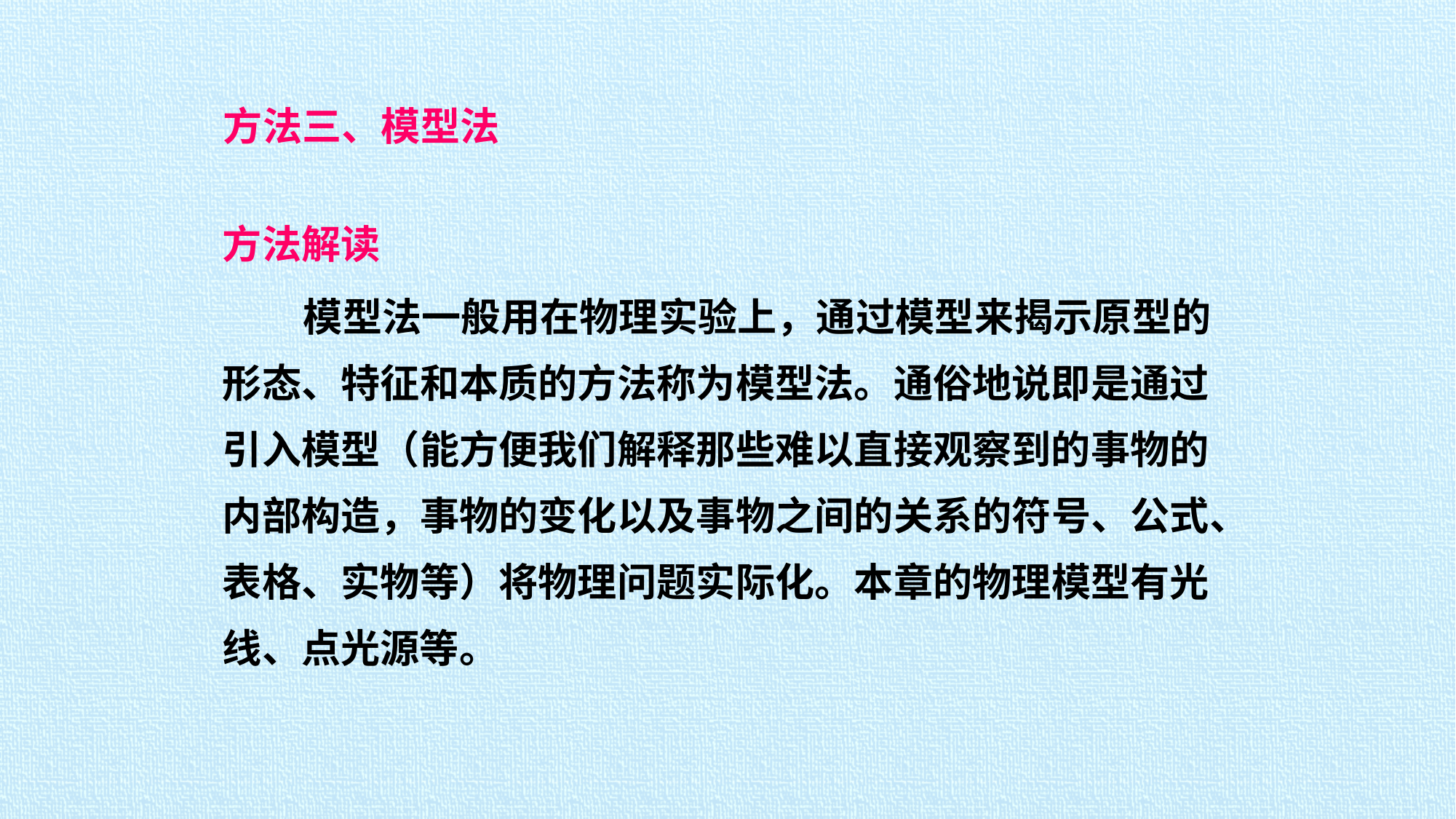

方法三、模型法
方法解读
        模型法一般用在物理实验上，通过模型来揭示原型的形态、特征和本质的方法称为模型法。通俗地说即是通过引入模型（能方便我们解释那些难以直接观察到的事物的内部构造，事物的变化以及事物之间的关系的符号、公式、表格、实物等）将物理问题实际化。本章的物理模型有光线、点光源等。